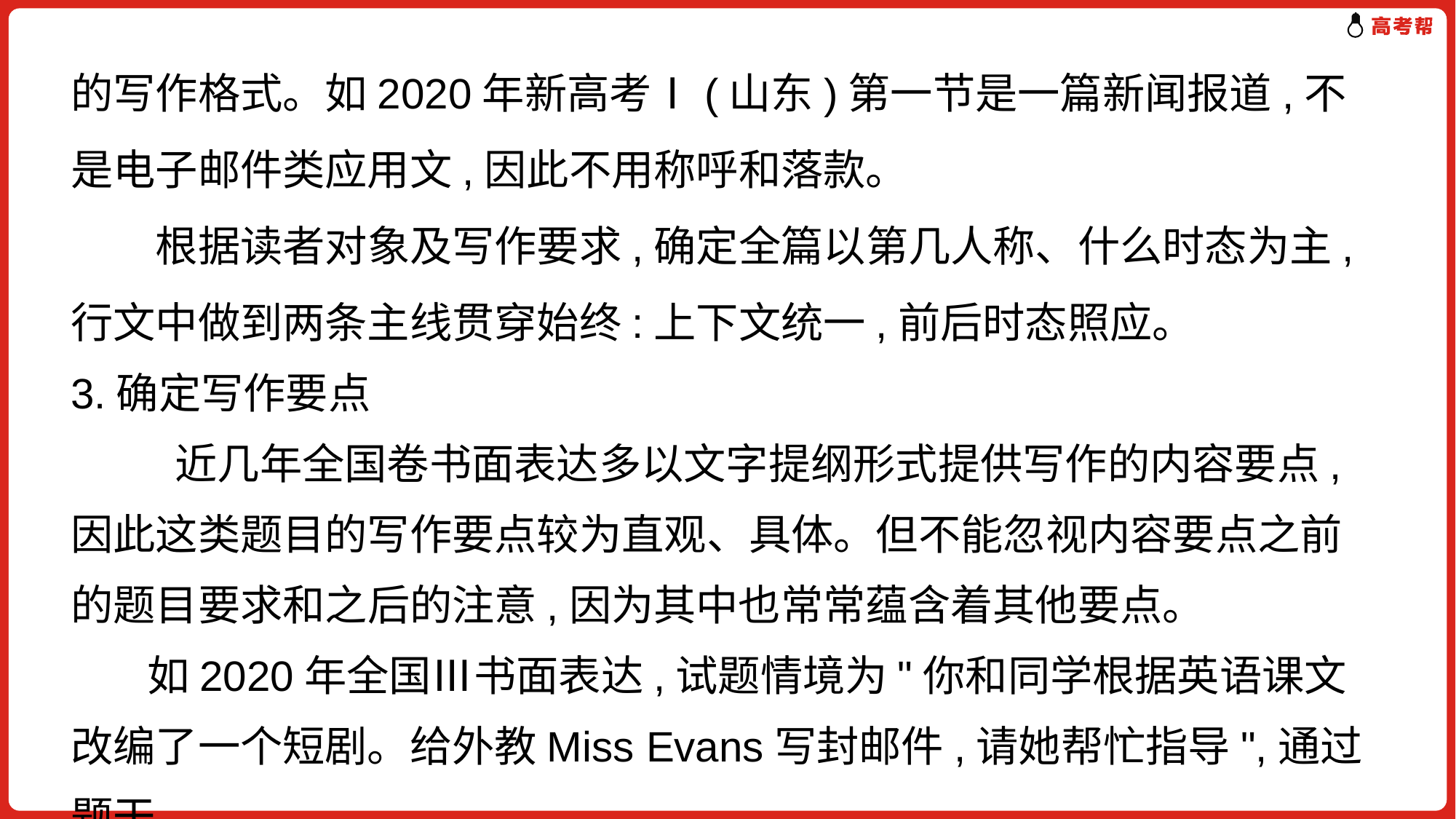

的写作格式。如2020年新高考Ⅰ(山东)第一节是一篇新闻报道,不是电子邮件类应用文,因此不用称呼和落款。
　　根据读者对象及写作要求,确定全篇以第几人称、什么时态为主,行文中做到两条主线贯穿始终:上下文统一,前后时态照应。
3.确定写作要点
 　　近几年全国卷书面表达多以文字提纲形式提供写作的内容要点,因此这类题目的写作要点较为直观、具体。但不能忽视内容要点之前的题目要求和之后的注意,因为其中也常常蕴含着其他要点。
       如2020年全国Ⅲ书面表达,试题情境为"你和同学根据英语课文改编了一个短剧。给外教Miss Evans写封邮件,请她帮忙指导",通过题干